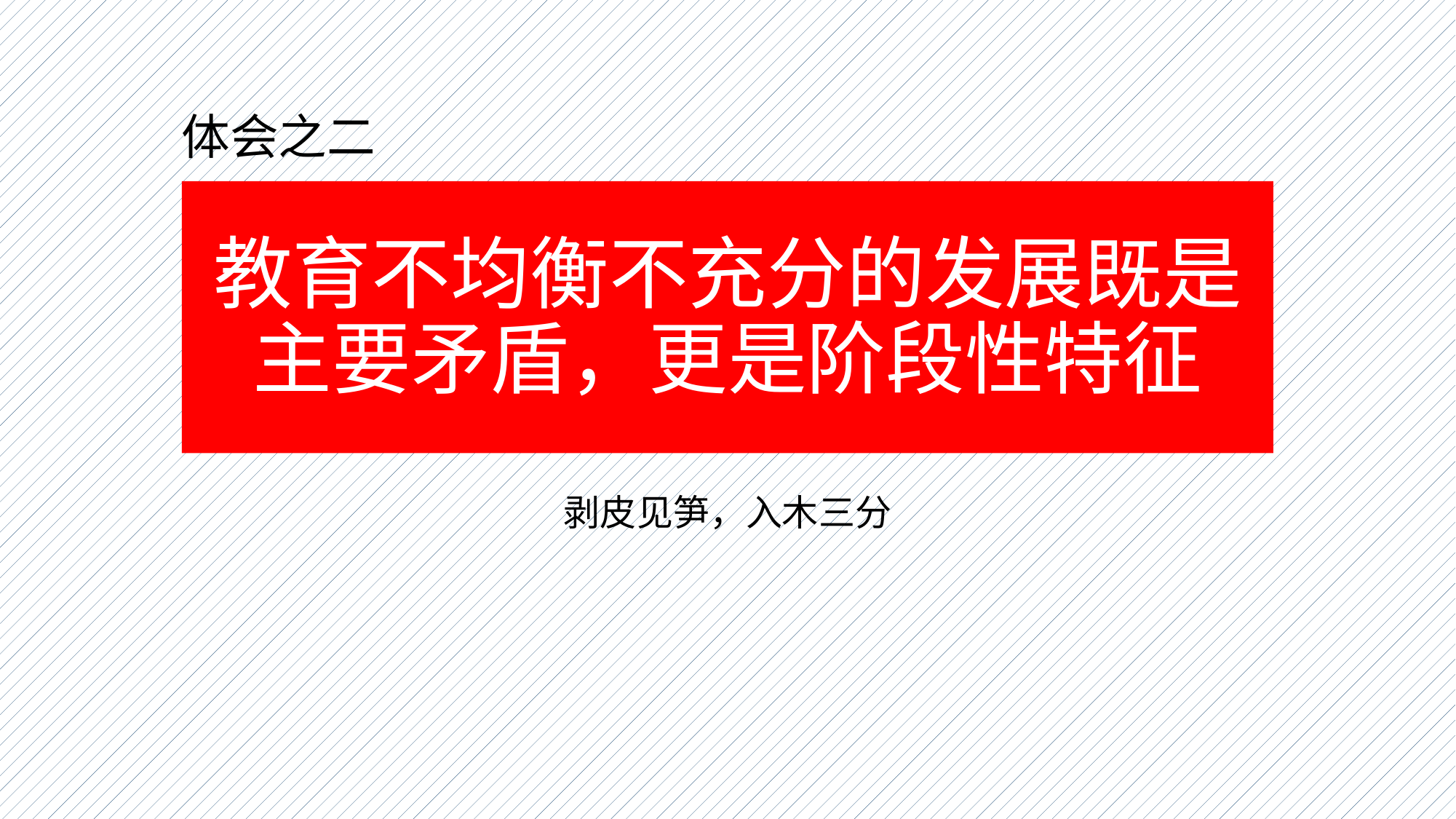

体会之二
# 教育不均衡不充分的发展既是主要矛盾，更是阶段性特征
剥皮见笋，入木三分